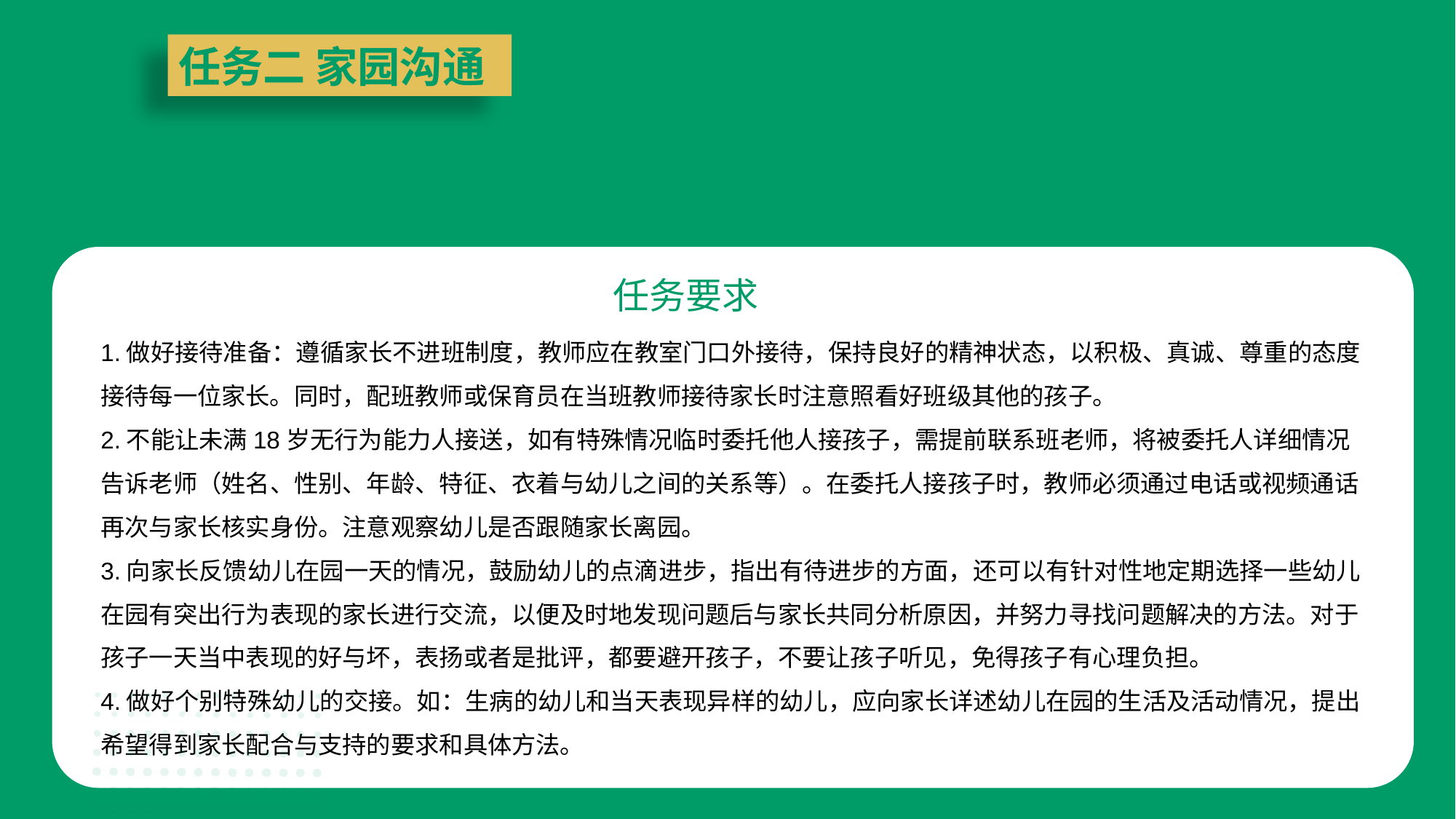

任务二 家园沟通

任务要求

1.做好接待准备：遵循家长不进班制度，教师应在教室门口外接待，保持良好的精神状态，以积极、真诚、尊重的态度接待每一位家长。同时，配班教师或保育员在当班教师接待家长时注意照看好班级其他的孩子。
2.不能让未满18岁无行为能力人接送，如有特殊情况临时委托他人接孩子，需提前联系班老师，将被委托人详细情况告诉老师（姓名、性别、年龄、特征、衣着与幼儿之间的关系等）。在委托人接孩子时，教师必须通过电话或视频通话再次与家长核实身份。注意观察幼儿是否跟随家长离园。
3.向家长反馈幼儿在园一天的情况，鼓励幼儿的点滴进步，指出有待进步的方面，还可以有针对性地定期选择一些幼儿在园有突出行为表现的家长进行交流，以便及时地发现问题后与家长共同分析原因，并努力寻找问题解决的方法。对于孩子一天当中表现的好与坏，表扬或者是批评，都要避开孩子，不要让孩子听见，免得孩子有心理负担。
4.做好个别特殊幼儿的交接。如：生病的幼儿和当天表现异样的幼儿，应向家长详述幼儿在园的生活及活动情况，提出希望得到家长配合与支持的要求和具体方法。